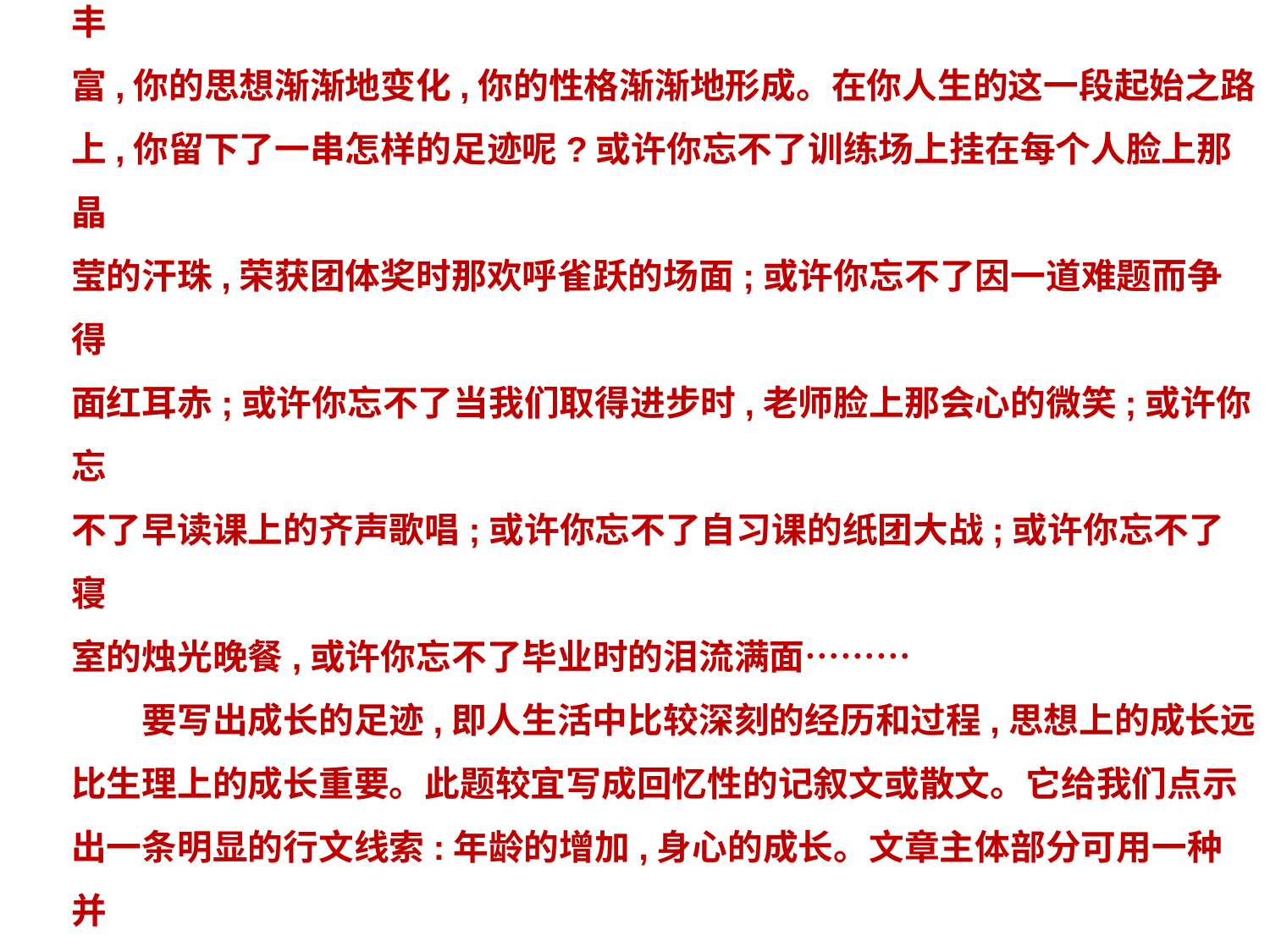

【写作提示】
       成长,一个永恒的话题。十四五岁的你,有没有试着回望一下自己已走过
的这一段人生之旅,随着年龄的增长,你的身体渐渐地长高,你的知识渐渐地丰
富,你的思想渐渐地变化,你的性格渐渐地形成。在你人生的这一段起始之路
上,你留下了一串怎样的足迹呢?或许你忘不了训练场上挂在每个人脸上那晶
莹的汗珠,荣获团体奖时那欢呼雀跃的场面;或许你忘不了因一道难题而争得
面红耳赤;或许你忘不了当我们取得进步时,老师脸上那会心的微笑;或许你忘
不了早读课上的齐声歌唱;或许你忘不了自习课的纸团大战;或许你忘不了寝
室的烛光晚餐,或许你忘不了毕业时的泪流满面………
　　要写出成长的足迹,即人生活中比较深刻的经历和过程,思想上的成长远
比生理上的成长重要。此题较宜写成回忆性的记叙文或散文。它给我们点示
出一条明显的行文线索:年龄的增加,身心的成长。文章主体部分可用一种并
列式结构来铺排,而在选材内容上则应有一种层递式的扩深。要竭力捕捉自己
成长中的闪光点,来给文章增辉。